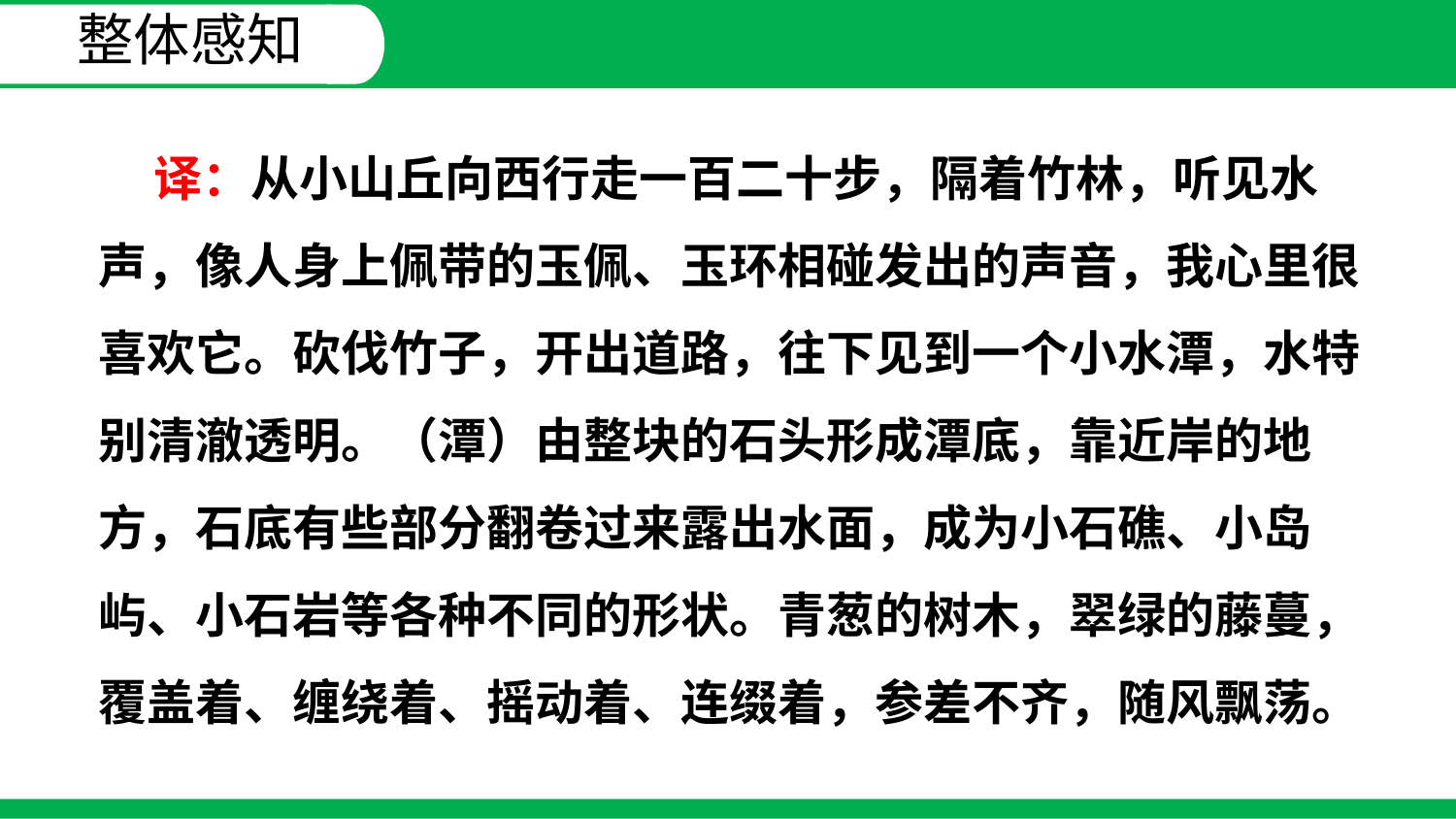

整体感知
    译：从小山丘向西行走一百二十步，隔着竹林，听见水声，像人身上佩带的玉佩、玉环相碰发出的声音，我心里很喜欢它。砍伐竹子，开出道路，往下见到一个小水潭，水特别清澈透明。（潭）由整块的石头形成潭底，靠近岸的地
方，石底有些部分翻卷过来露出水面，成为小石礁、小岛
屿、小石岩等各种不同的形状。青葱的树木，翠绿的藤蔓，覆盖着、缠绕着、摇动着、连缀着，参差不齐，随风飘荡。